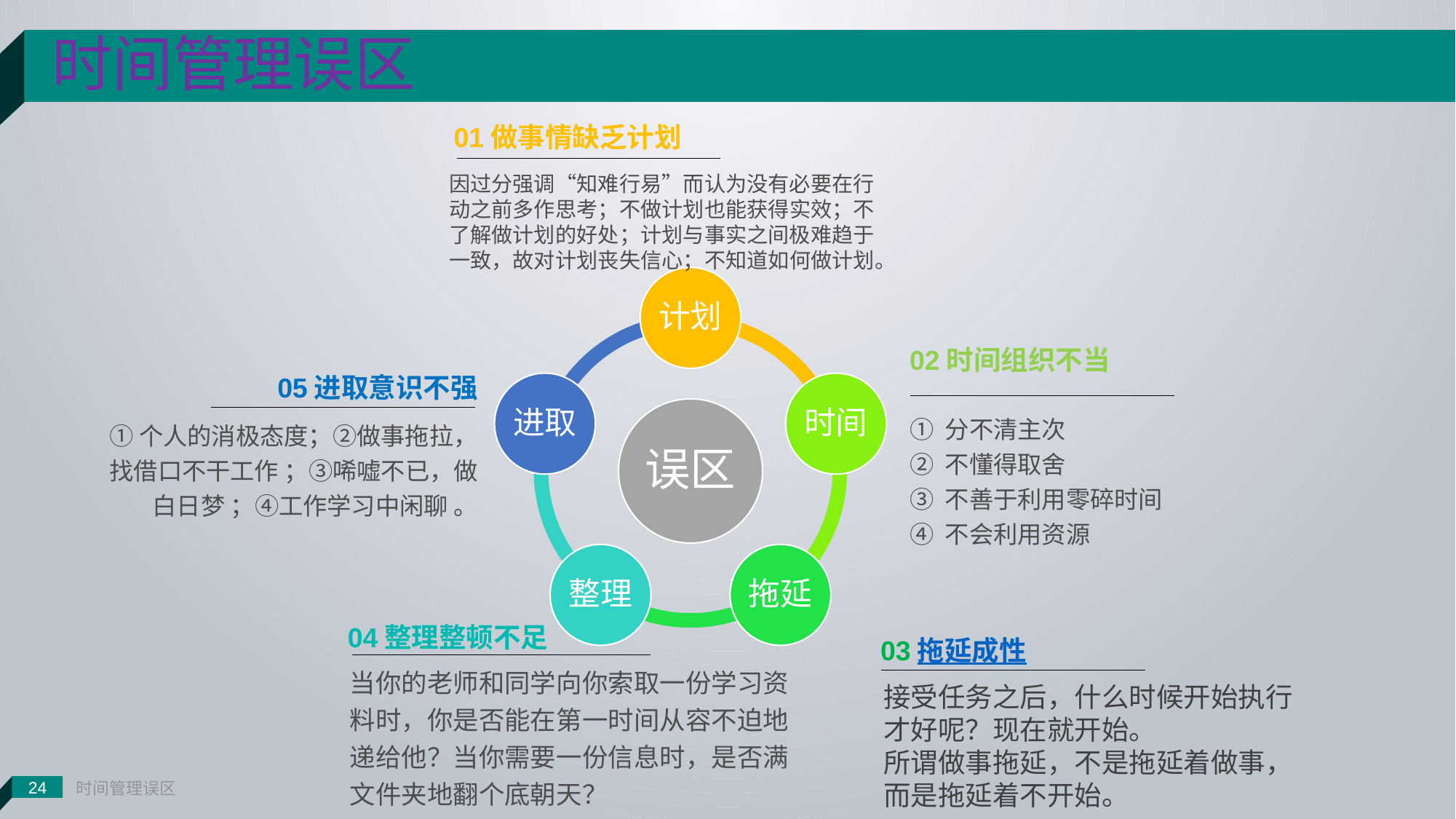

时间管理误区

24
时间管理误区

01做事情缺乏计划
因过分强调“知难行易”而认为没有必要在行动之前多作思考；不做计划也能获得实效；不了解做计划的好处；计划与事实之间极难趋于一致，故对计划丧失信心；不知道如何做计划。
误区
计划
时间
拖延
整理
进取
02时间组织不当
① 分不清主次
② 不懂得取舍
③ 不善于利用零碎时间
④ 不会利用资源
05进取意识不强
①个人的消极态度；②做事拖拉，找借口不干工作 ；③唏嘘不已，做白日梦 ；④工作学习中闲聊 。
04整理整顿不足
当你的老师和同学向你索取一份学习资料时，你是否能在第一时间从容不迫地递给他？当你需要一份信息时，是否满文件夹地翻个底朝天？
03拖延成性
接受任务之后，什么时候开始执行才好呢？现在就开始。
所谓做事拖延，不是拖延着做事，而是拖延着不开始。